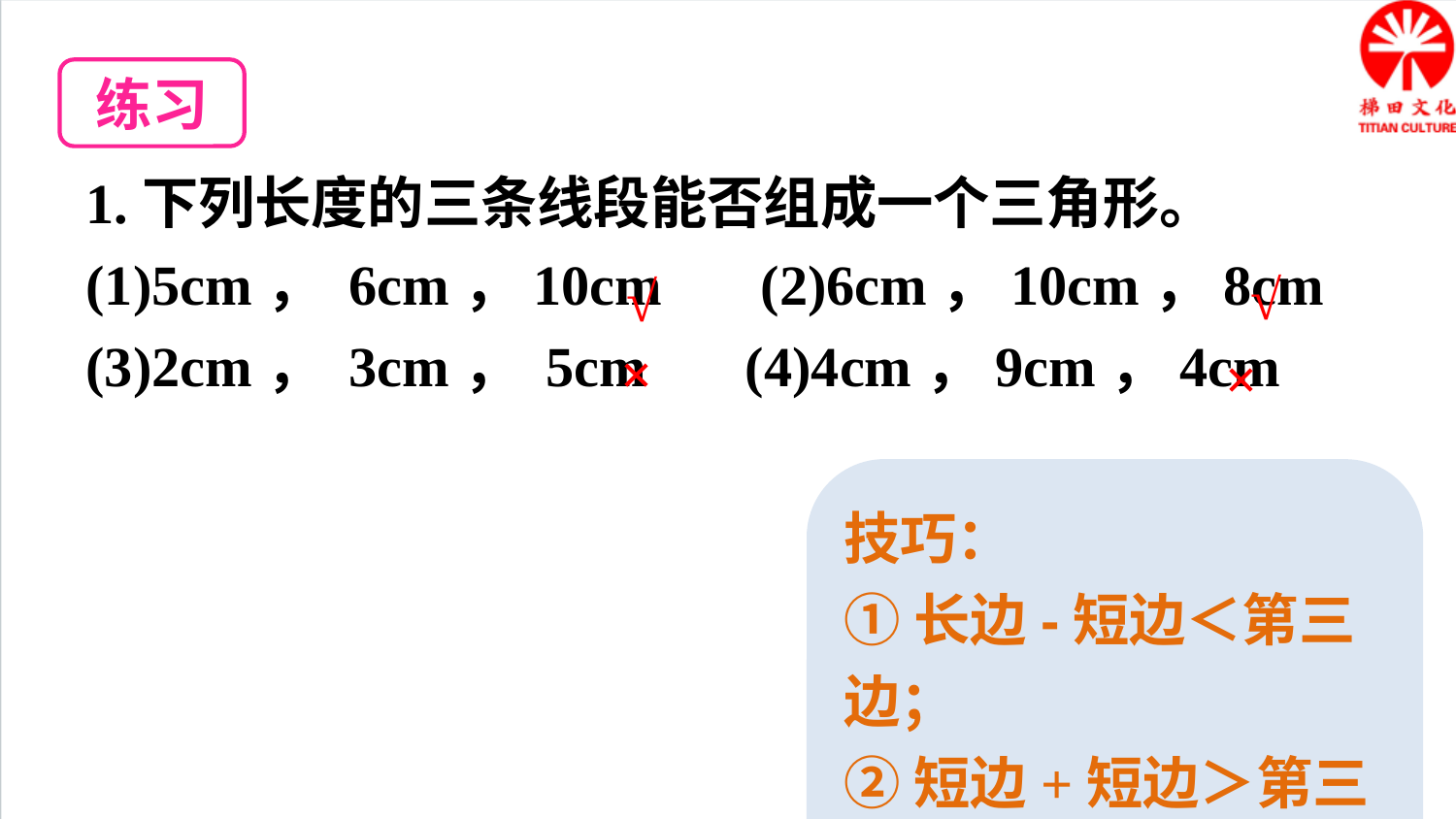

练习
1.下列长度的三条线段能否组成一个三角形。
(1)5cm， 6cm，10cm       (2)6cm，10cm，8cm
(3)2cm， 3cm， 5cm       (4)4cm，9cm，4cm
√
√
×
×
技巧：
①长边-短边＜第三边；
②短边+短边＞第三边。